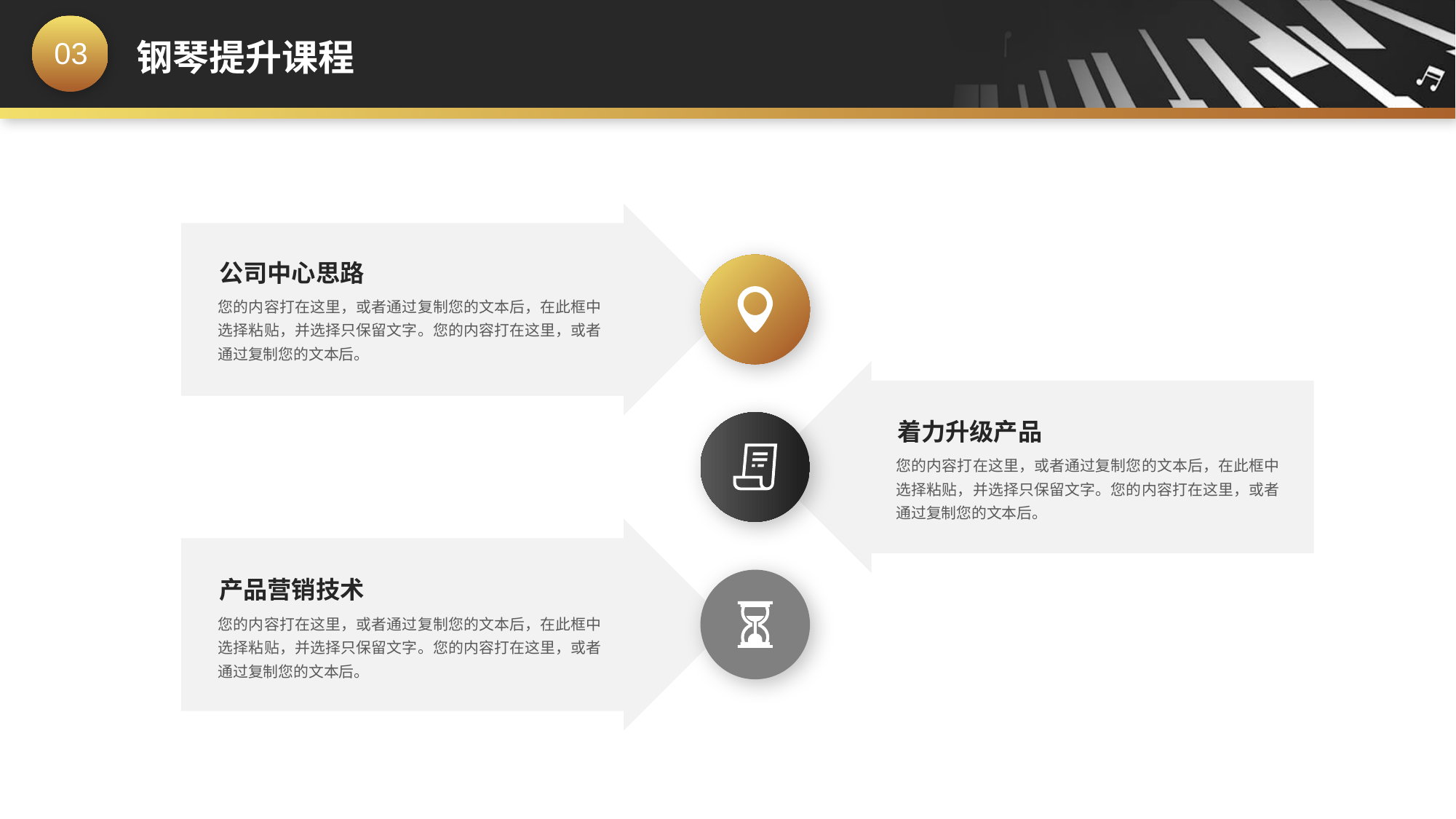

公司中心思路

您的内容打在这里，或者通过复制您的文本后，在此框中选择粘贴，并选择只保留文字。您的内容打在这里，或者通过复制您的文本后。

着力升级产品

您的内容打在这里，或者通过复制您的文本后，在此框中选择粘贴，并选择只保留文字。您的内容打在这里，或者通过复制您的文本后。

产品营销技术

您的内容打在这里，或者通过复制您的文本后，在此框中选择粘贴，并选择只保留文字。您的内容打在这里，或者通过复制您的文本后。